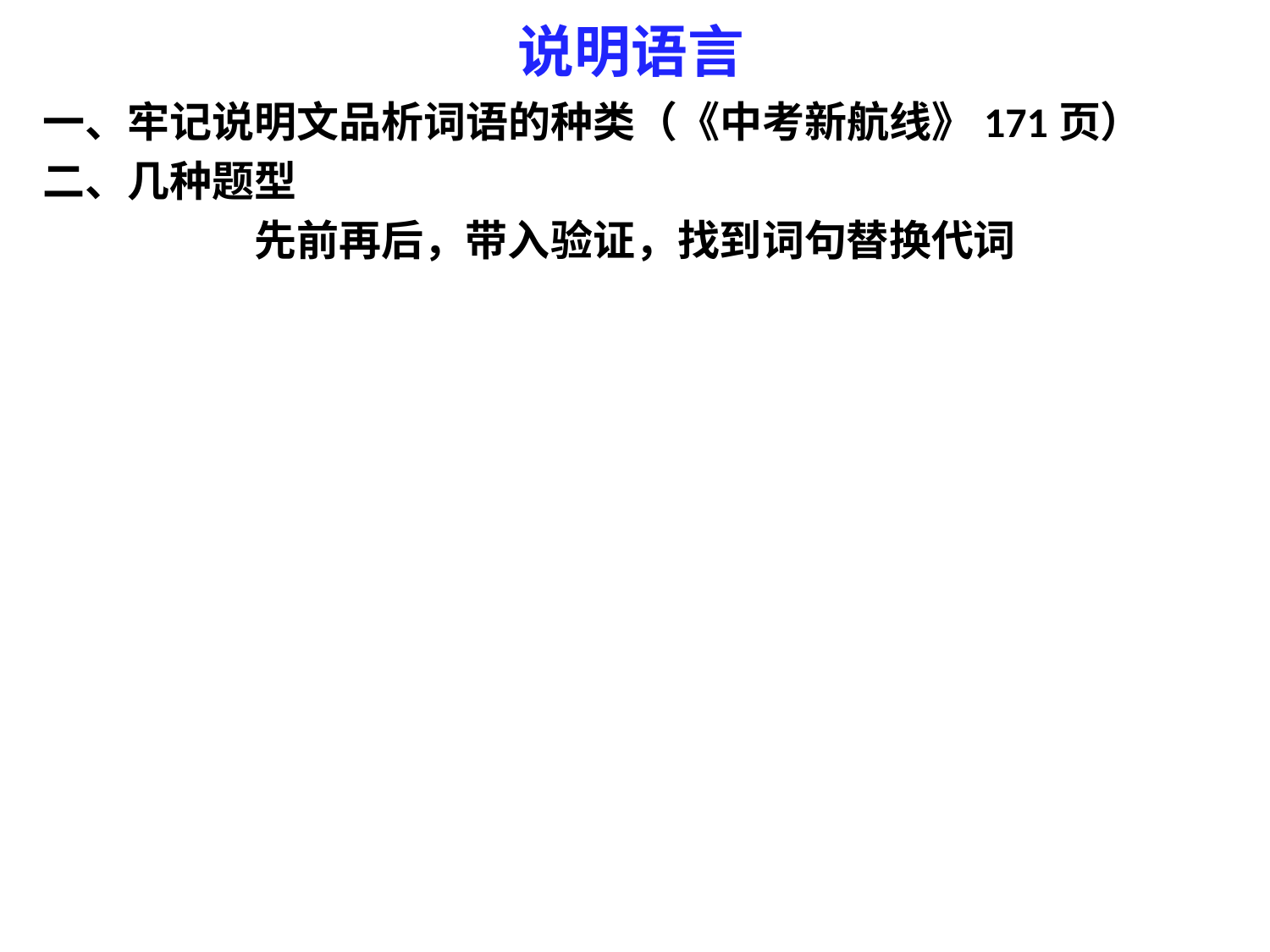

# 说明语言
一、牢记说明文品析词语的种类（《中考新航线》171页）
二、几种题型
先前再后，带入验证，找到词句替换代词